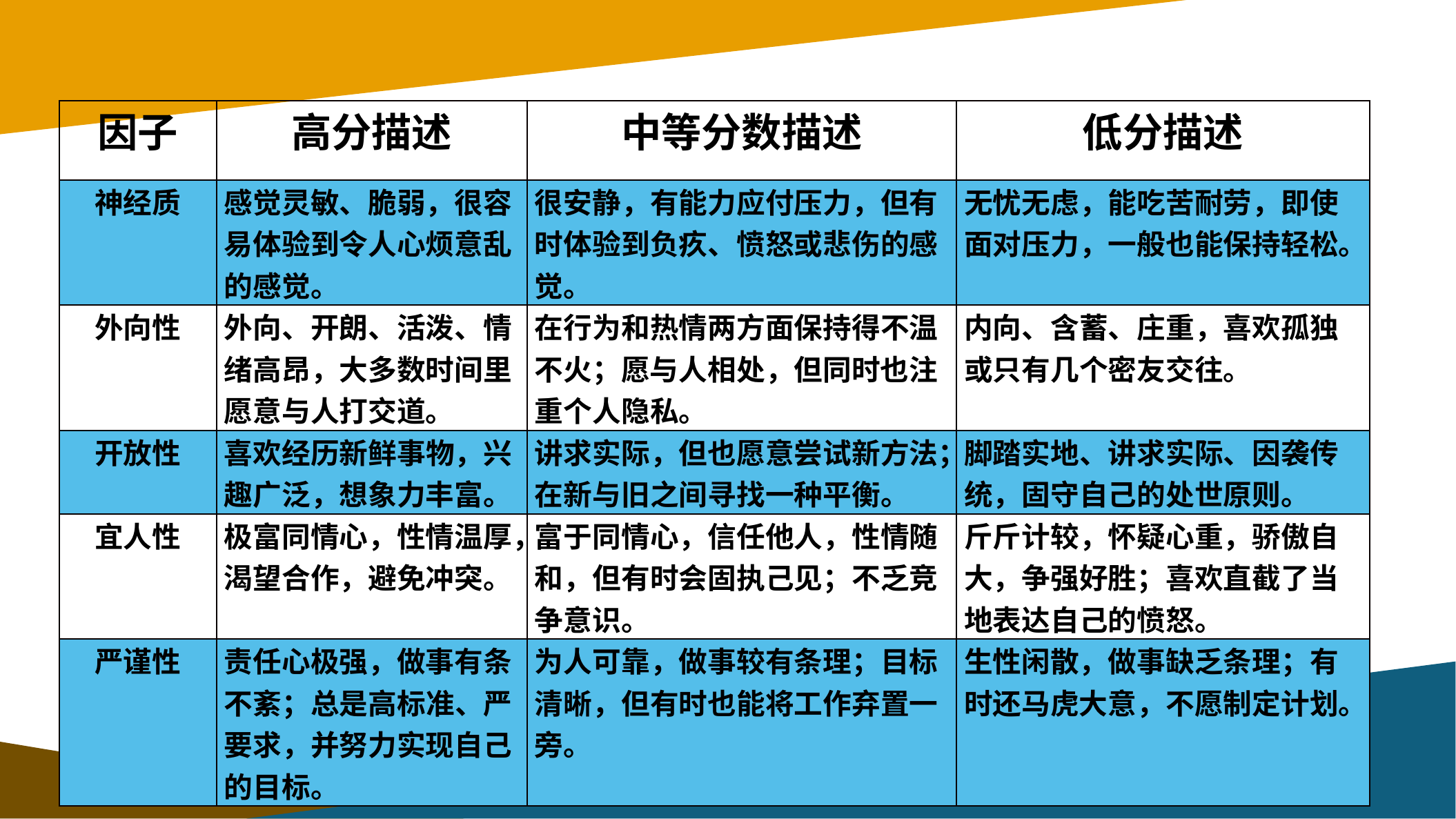

| 因子 | 高分描述 | 中等分数描述 | 低分描述 |
| --- | --- | --- | --- |
| 神经质 | 感觉灵敏、脆弱，很容易体验到令人心烦意乱的感觉。 | 很安静，有能力应付压力，但有时体验到负疚、愤怒或悲伤的感觉。 | 无忧无虑，能吃苦耐劳，即使面对压力，一般也能保持轻松。 |
| 外向性 | 外向、开朗、活泼、情绪高昂，大多数时间里愿意与人打交道。 | 在行为和热情两方面保持得不温不火；愿与人相处，但同时也注重个人隐私。 | 内向、含蓄、庄重，喜欢孤独或只有几个密友交往。 |
| 开放性 | 喜欢经历新鲜事物，兴趣广泛，想象力丰富。 | 讲求实际，但也愿意尝试新方法；在新与旧之间寻找一种平衡。 | 脚踏实地、讲求实际、因袭传统，固守自己的处世原则。 |
| 宜人性 | 极富同情心，性情温厚，渴望合作，避免冲突。 | 富于同情心，信任他人，性情随和，但有时会固执己见；不乏竞争意识。 | 斤斤计较，怀疑心重，骄傲自大，争强好胜；喜欢直截了当地表达自己的愤怒。 |
| 严谨性 | 责任心极强，做事有条不紊；总是高标准、严要求，并努力实现自己的目标。 | 为人可靠，做事较有条理；目标清晰，但有时也能将工作弃置一旁。 | 生性闲散，做事缺乏条理；有时还马虎大意，不愿制定计划。 |